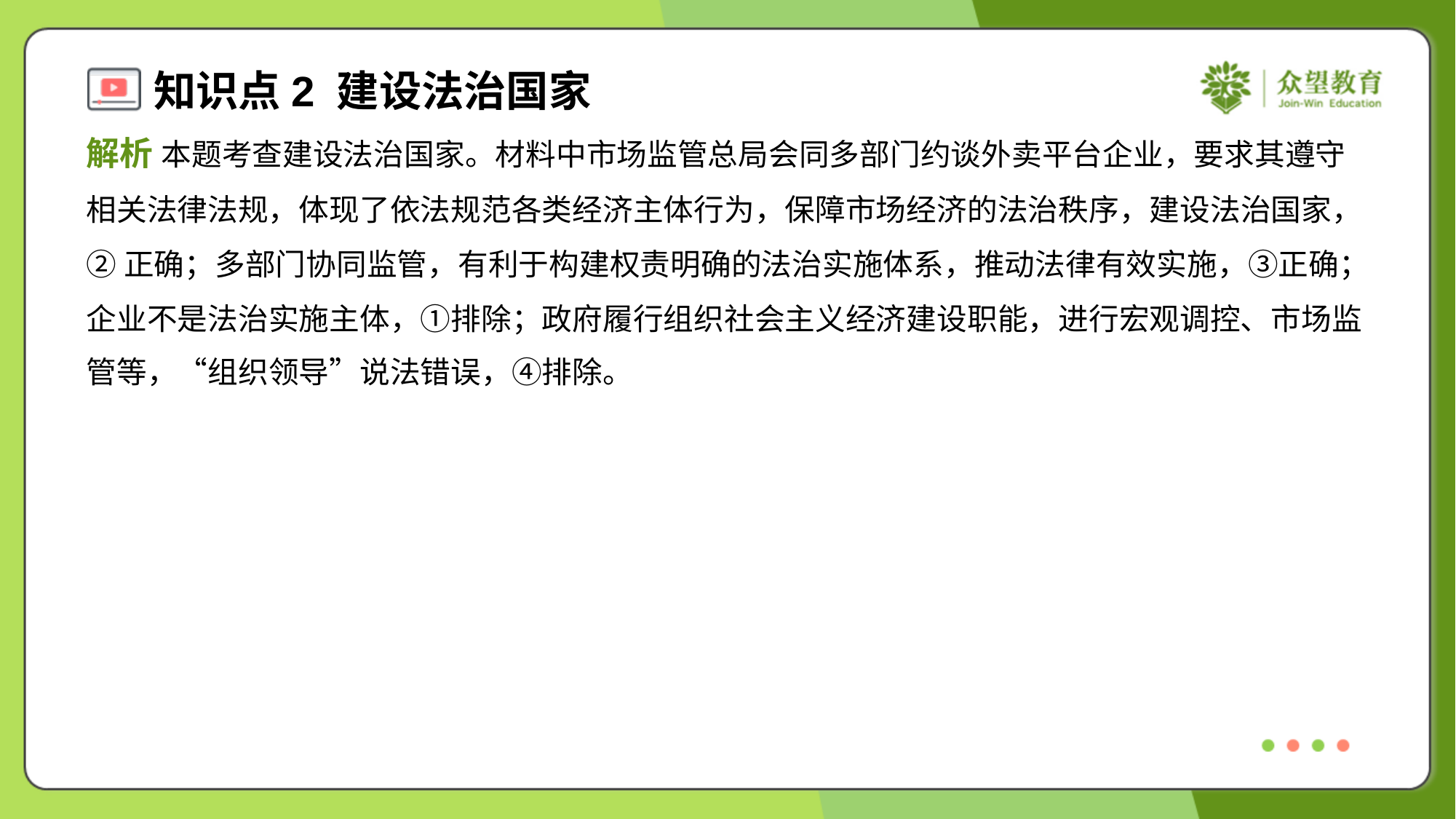

解析 本题考查建设法治国家。材料中市场监管总局会同多部门约谈外卖平台企业，要求其遵守
相关法律法规，体现了依法规范各类经济主体行为，保障市场经济的法治秩序，建设法治国家，
②正确；多部门协同监管，有利于构建权责明确的法治实施体系，推动法律有效实施，③正确；
企业不是法治实施主体，①排除；政府履行组织社会主义经济建设职能，进行宏观调控、市场监
管等，“组织领导”说法错误，④排除。